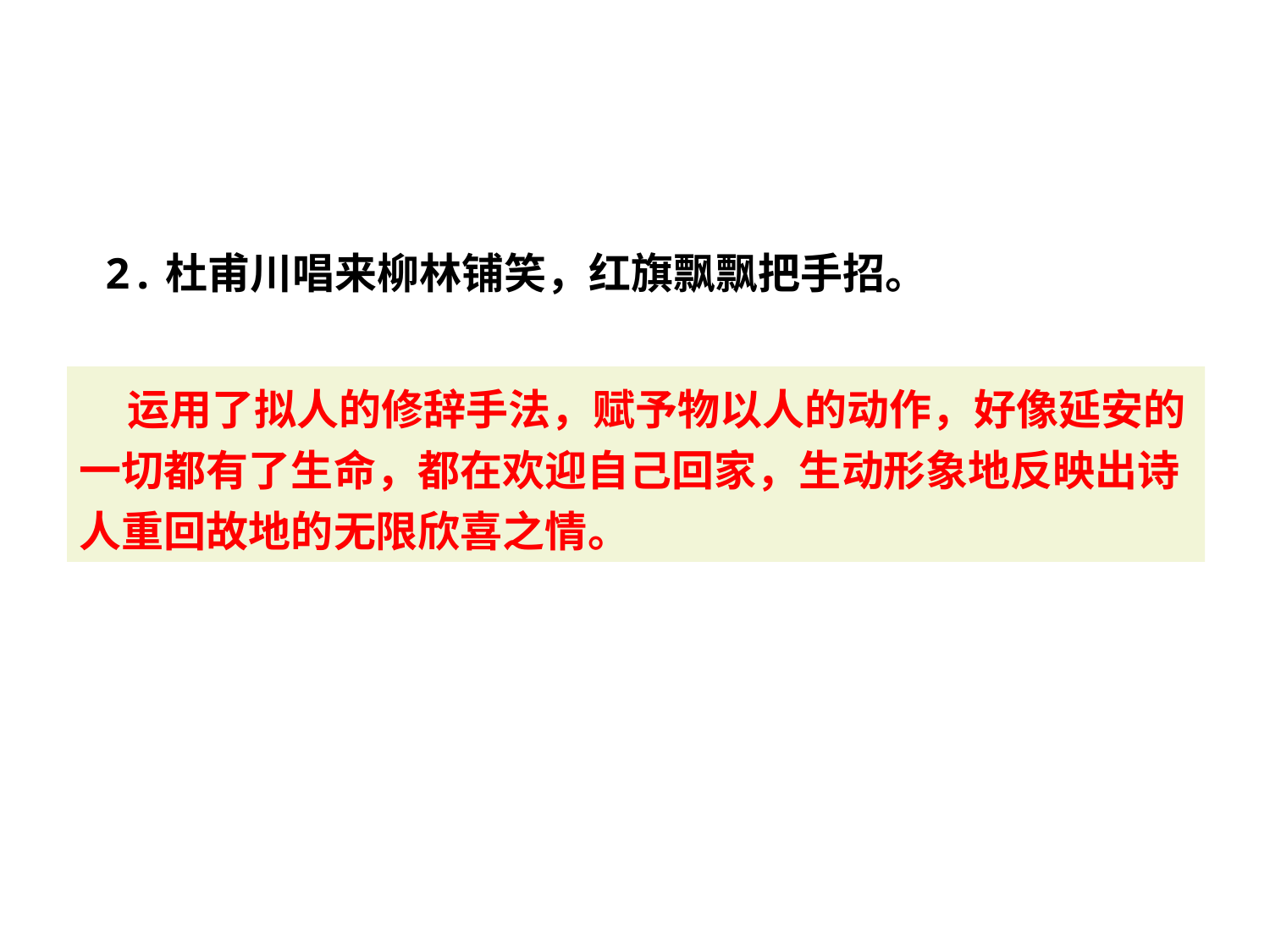

2.杜甫川唱来柳林铺笑，红旗飘飘把手招。
    运用了拟人的修辞手法，赋予物以人的动作，好像延安的一切都有了生命，都在欢迎自己回家，生动形象地反映出诗人重回故地的无限欣喜之情。